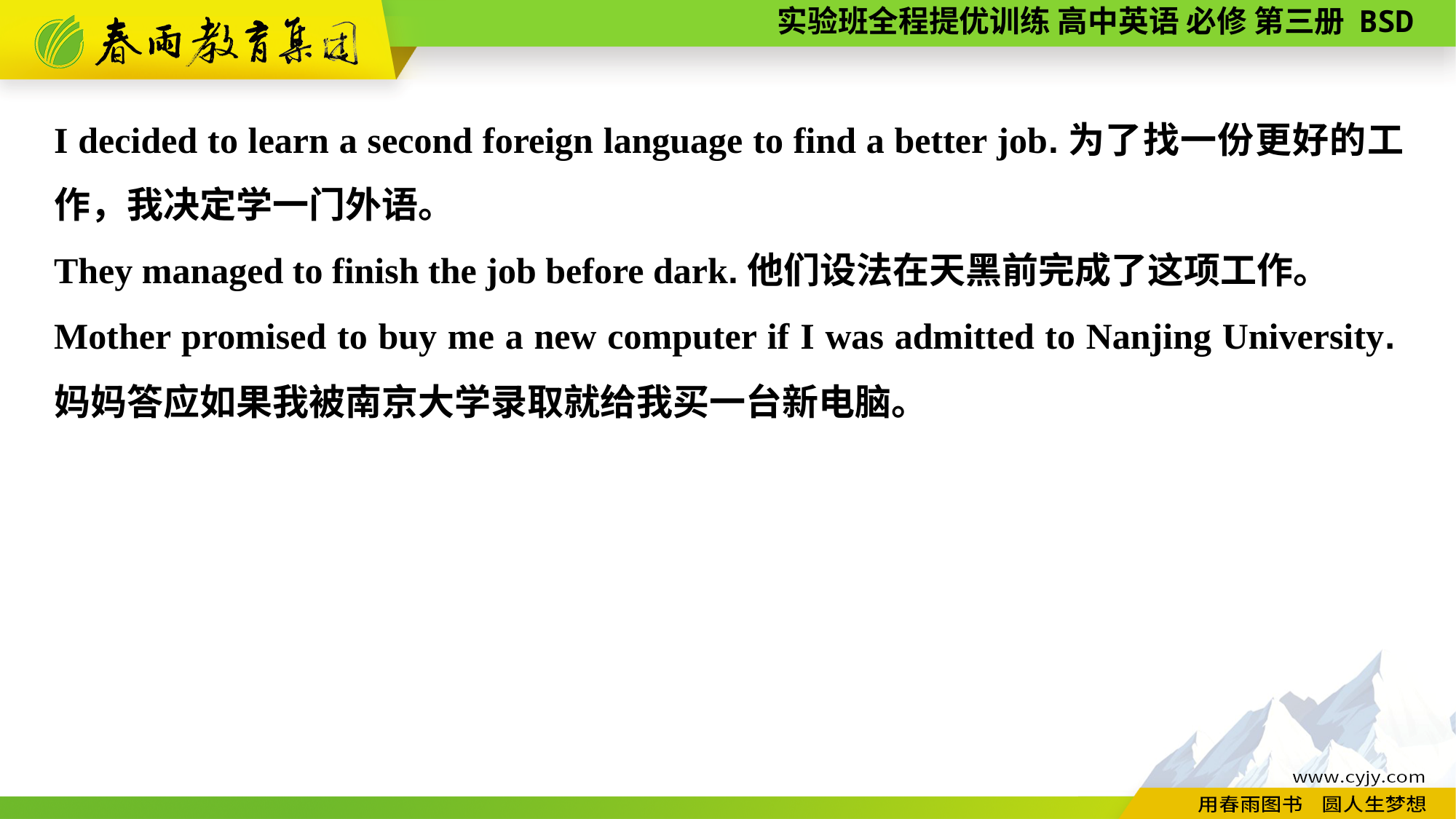

I decided to learn a second foreign language to find a better job.为了找一份更好的工作，我决定学一门外语。
They managed to finish the job before dark.他们设法在天黑前完成了这项工作。
Mother promised to buy me a new computer if I was admitted to Nanjing University.妈妈答应如果我被南京大学录取就给我买一台新电脑。